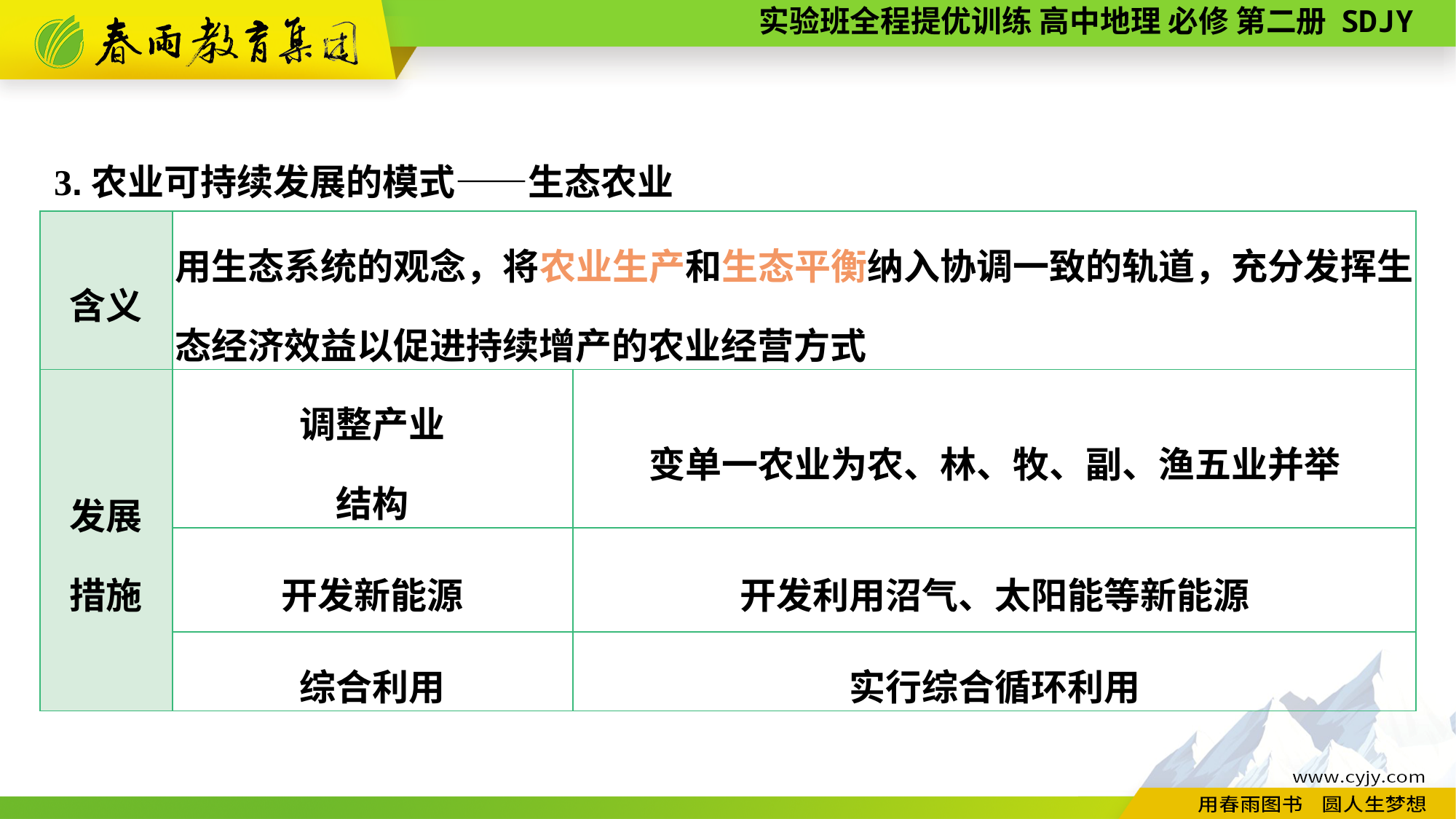

3.农业可持续发展的模式——生态农业
| 含义 | 用生态系统的观念，将农业生产和生态平衡纳入协调一致的轨道，充分发挥生态经济效益以促进持续增产的农业经营方式 |  |
| --- | --- | --- |
| 发展 措施 | 调整产业 结构 | 变单一农业为农、林、牧、副、渔五业并举 |
|  | 开发新能源 | 开发利用沼气、太阳能等新能源 |
|  | 综合利用 | 实行综合循环利用 |